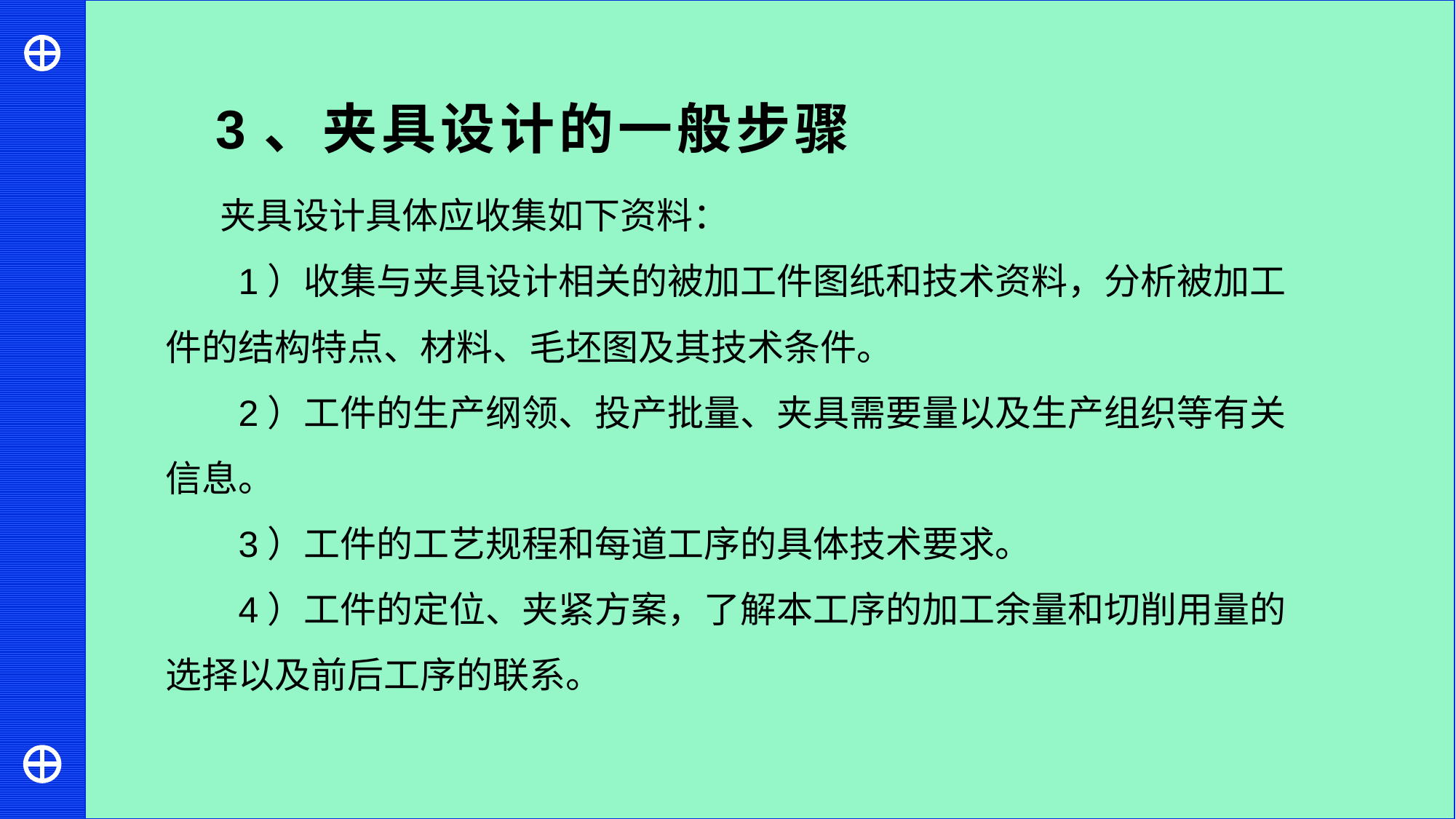

3、夹具设计的一般步骤
夹具设计具体应收集如下资料：
1）收集与夹具设计相关的被加工件图纸和技术资料，分析被加工件的结构特点、材料、毛坯图及其技术条件。
2）工件的生产纲领、投产批量、夹具需要量以及生产组织等有关信息。
3）工件的工艺规程和每道工序的具体技术要求。
4）工件的定位、夹紧方案，了解本工序的加工余量和切削用量的选择以及前后工序的联系。